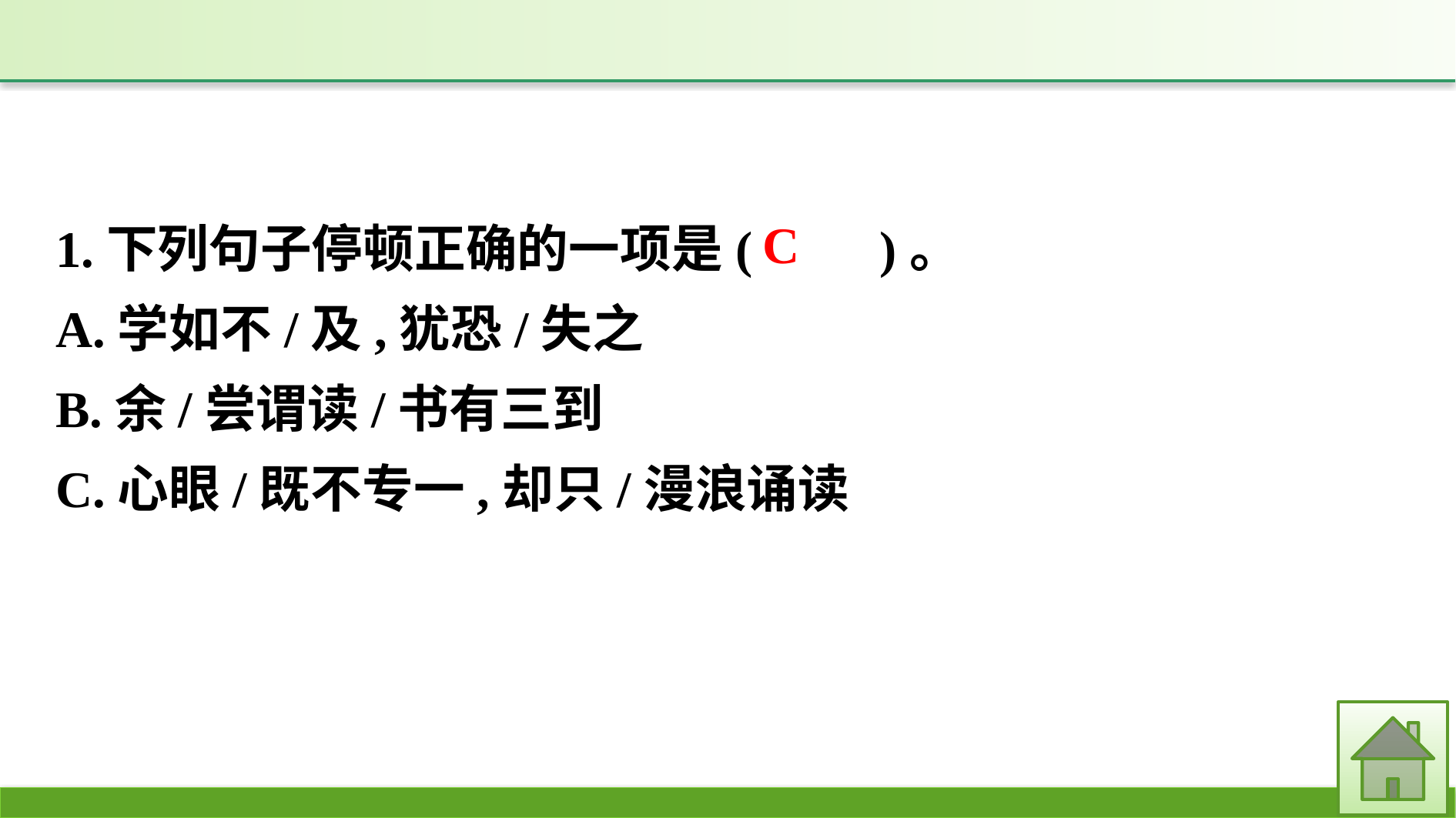

1.下列句子停顿正确的一项是(　　)。
A.学如不/及,犹恐/失之
B.余/尝谓读/书有三到
C.心眼/既不专一,却只/漫浪诵读
C